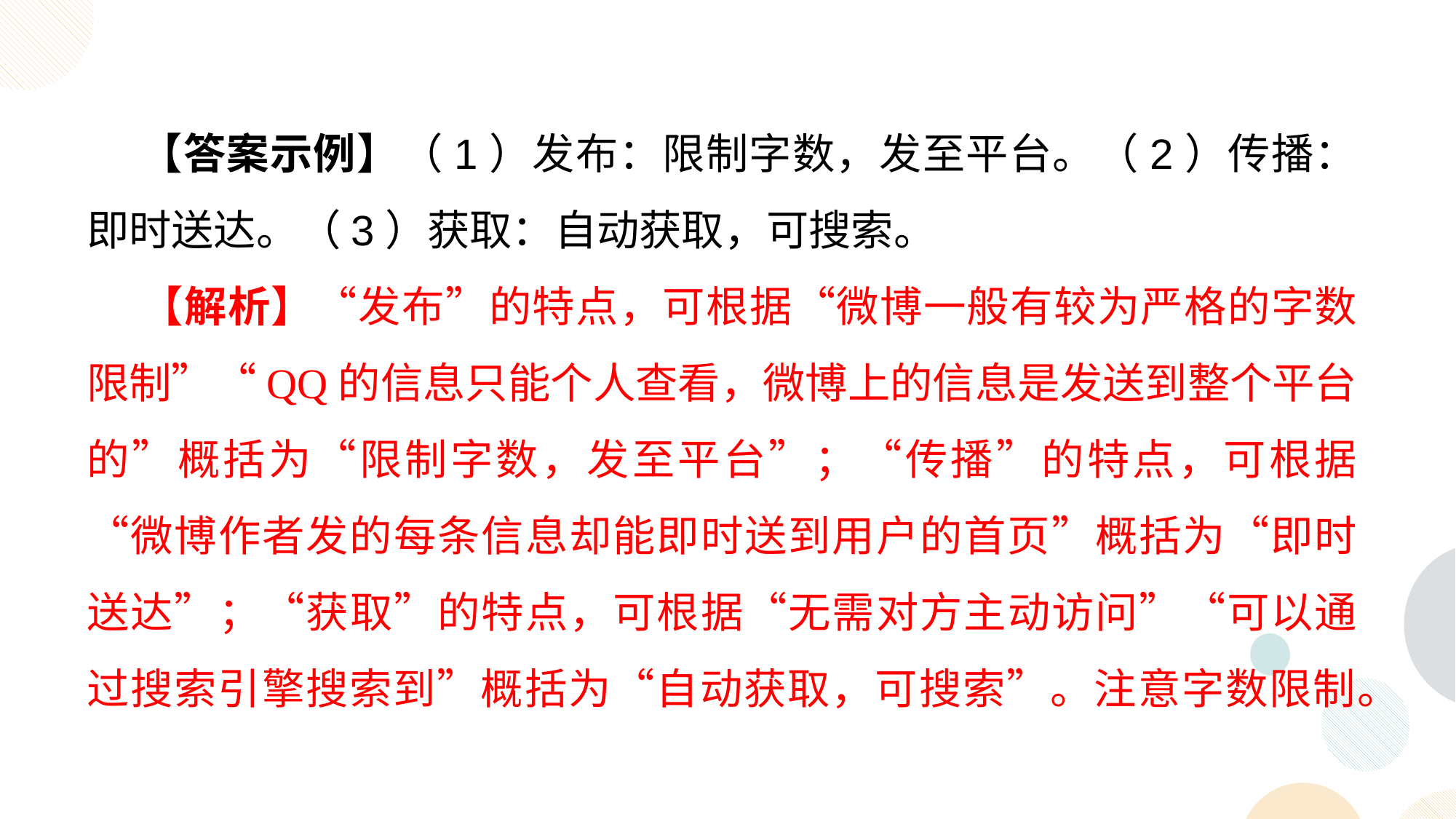

【答案示例】（1）发布：限制字数，发至平台。（2）传播：即时送达。（3）获取：自动获取，可搜索。
    【解析】“发布”的特点，可根据“微博一般有较为严格的字数限制”“QQ的信息只能个人查看，微博上的信息是发送到整个平台的”概括为“限制字数，发至平台”；“传播”的特点，可根据“微博作者发的每条信息却能即时送到用户的首页”概括为“即时送达”；“获取”的特点，可根据“无需对方主动访问”“可以通过搜索引擎搜索到”概括为“自动获取，可搜索”。注意字数限制。